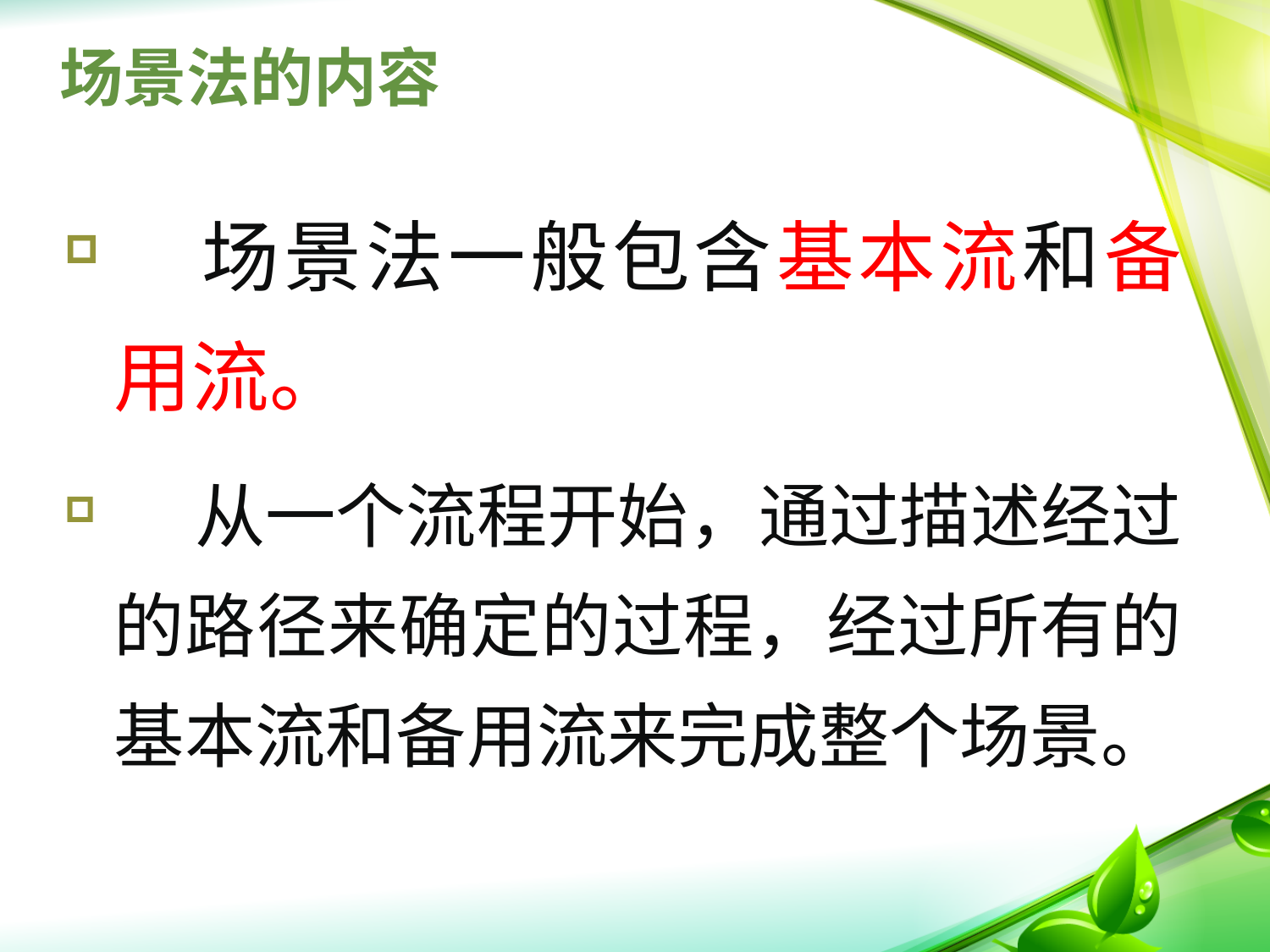

# 场景法的内容
   场景法一般包含基本流和备用流。
    从一个流程开始，通过描述经过的路径来确定的过程，经过所有的基本流和备用流来完成整个场景。